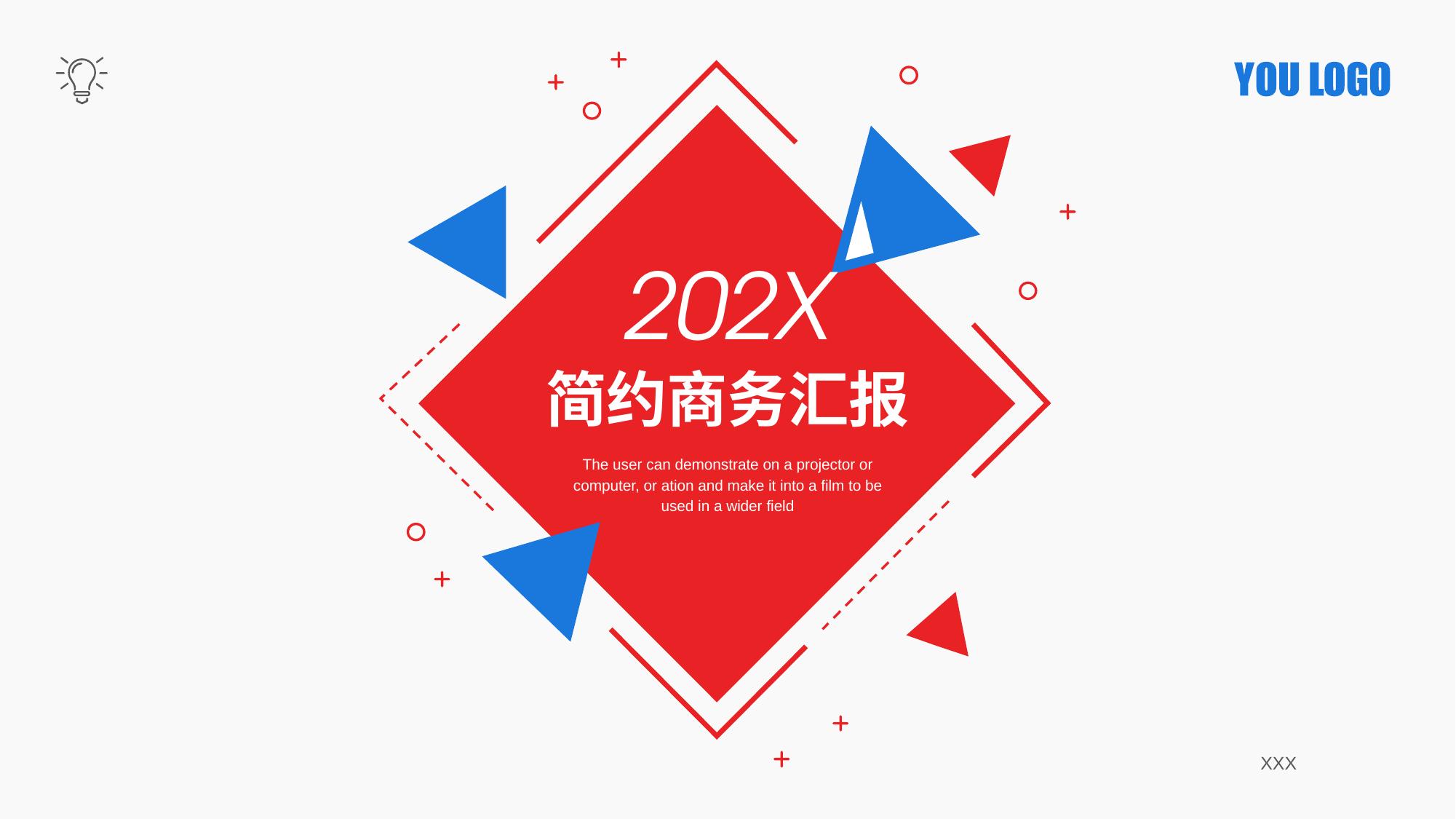

202X

简约商务汇报
The user can demonstrate on a projector or computer, or ation and make it into a film to be used in a wider field

XXX